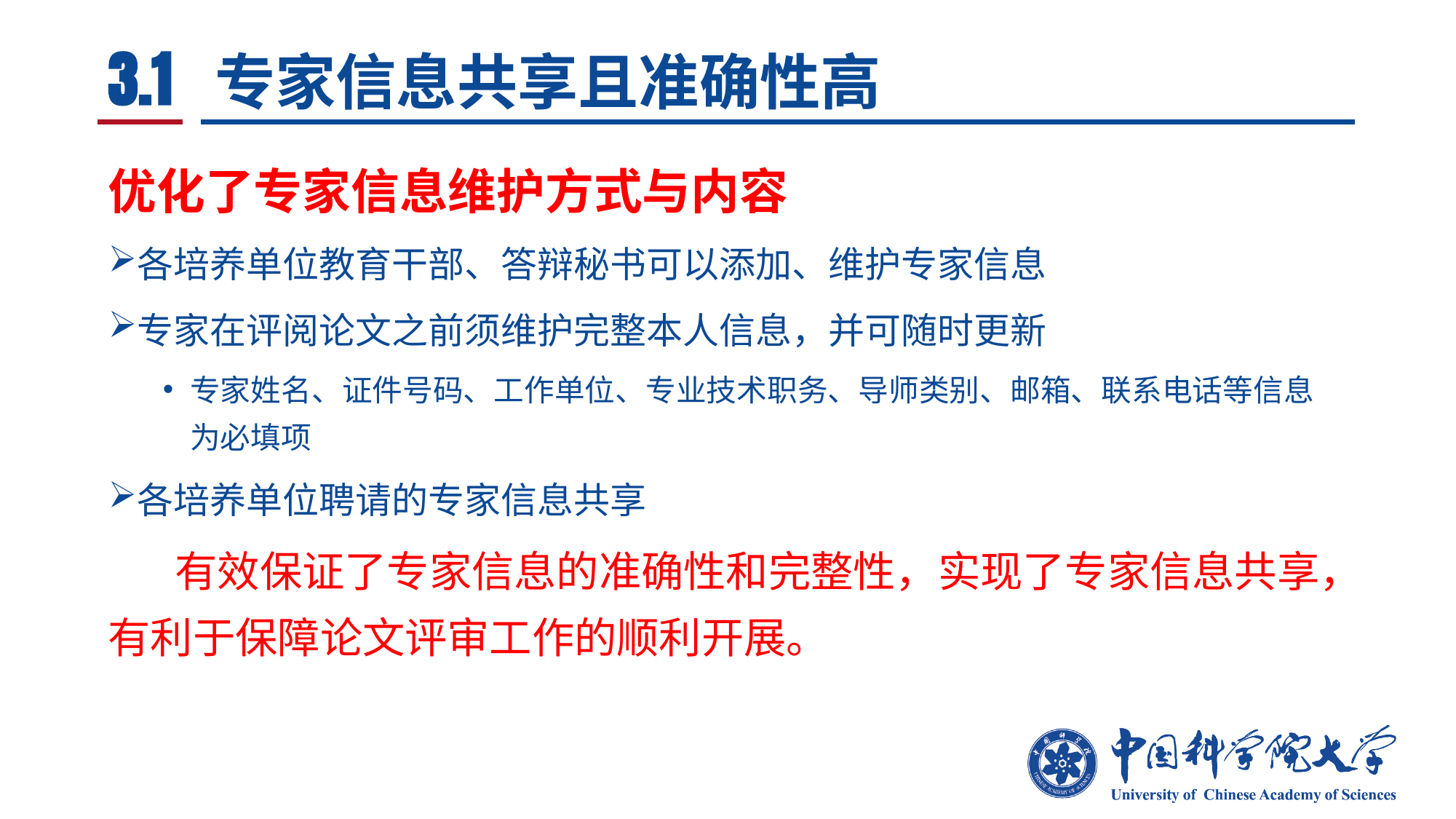

# 3.1  专家信息共享且准确性高
优化了专家信息维护方式与内容
各培养单位教育干部、答辩秘书可以添加、维护专家信息
专家在评阅论文之前须维护完整本人信息，并可随时更新
专家姓名、证件号码、工作单位、专业技术职务、导师类别、邮箱、联系电话等信息为必填项
各培养单位聘请的专家信息共享
      有效保证了专家信息的准确性和完整性，实现了专家信息共享，有利于保障论文评审工作的顺利开展。